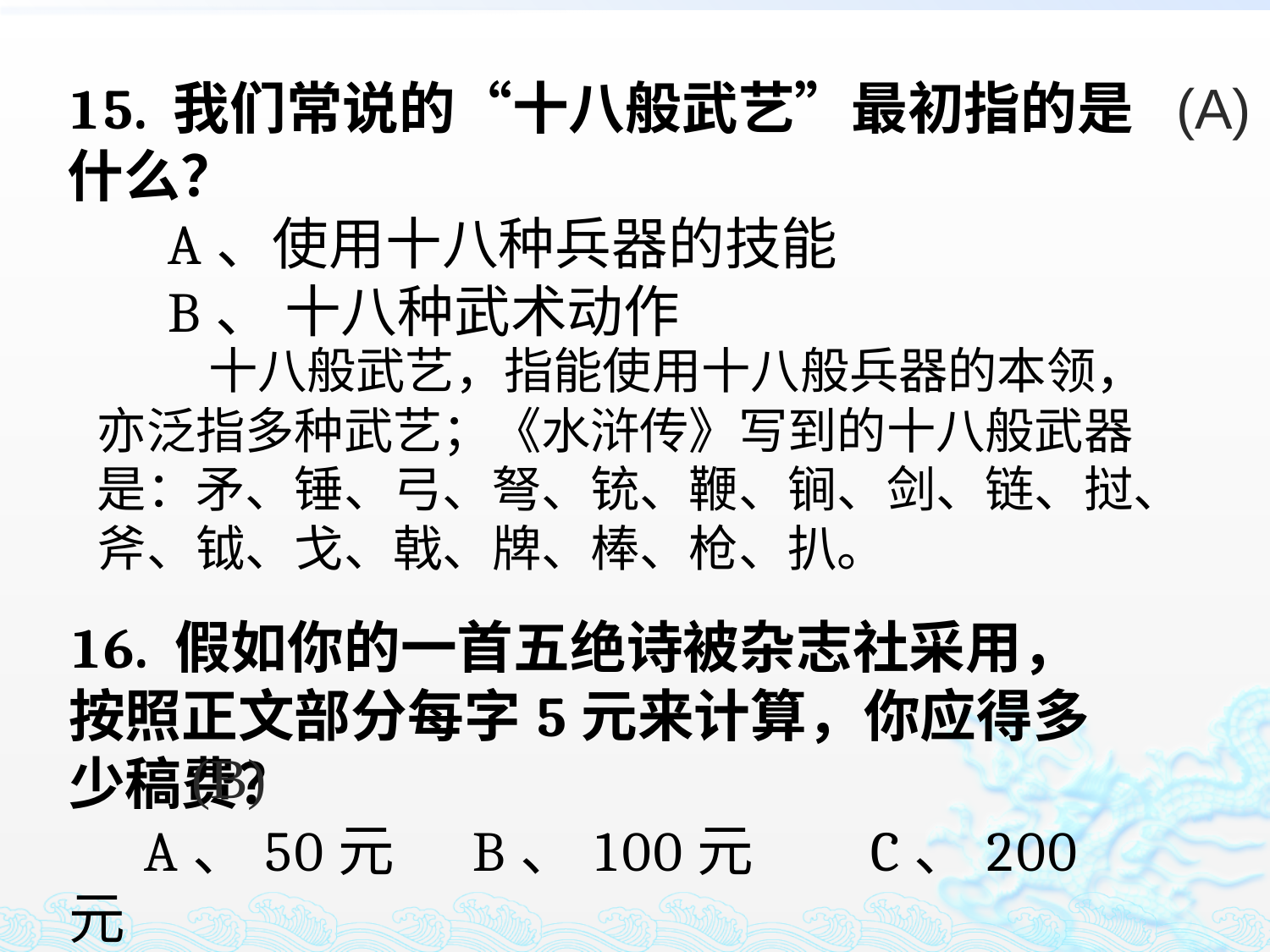

15. 我们常说的“十八般武艺”最初指的是什么？
        A、使用十八种兵器的技能
        B、 十八种武术动作
(A)
         十八般武艺，指能使用十八般兵器的本领，亦泛指多种武艺；《水浒传》写到的十八般武器是：矛、锤、弓、弩、铳、鞭、锏、剑、链、挝、斧、钺、戈、戟、牌、棒、枪、扒。
16. 假如你的一首五绝诗被杂志社采用，按照正文部分每字5元来计算，你应得多少稿费？
      A、50元     B、100元        C、200元
(B)